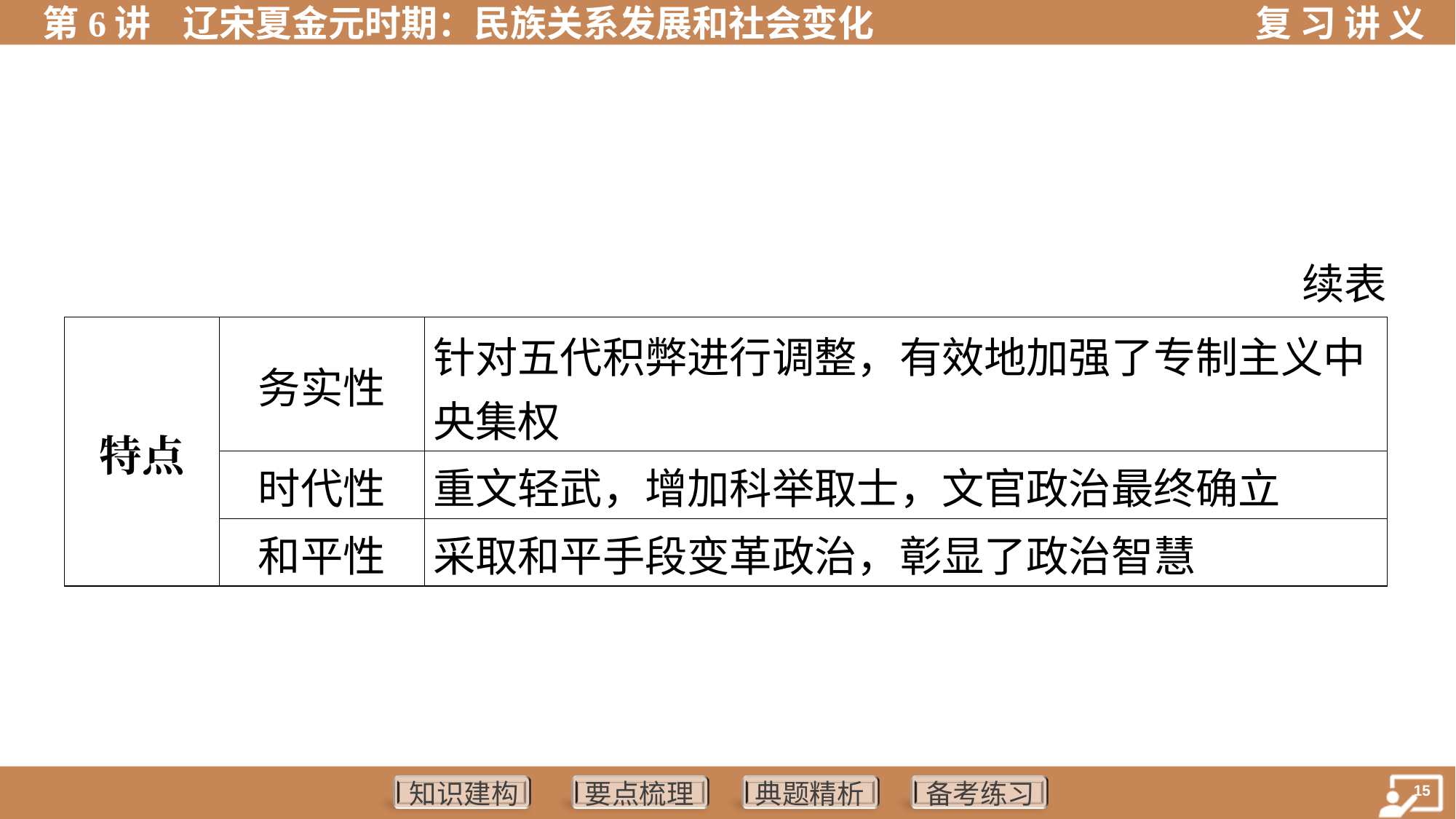

续表
| 特点 | 务实性 | 针对五代积弊进行调整，有效地加强了专制主义中 央集权 |
| --- | --- | --- |
|  | 时代性 | 重文轻武，增加科举取士，文官政治最终确立 |
|  | 和平性 | 采取和平手段变革政治，彰显了政治智慧 |